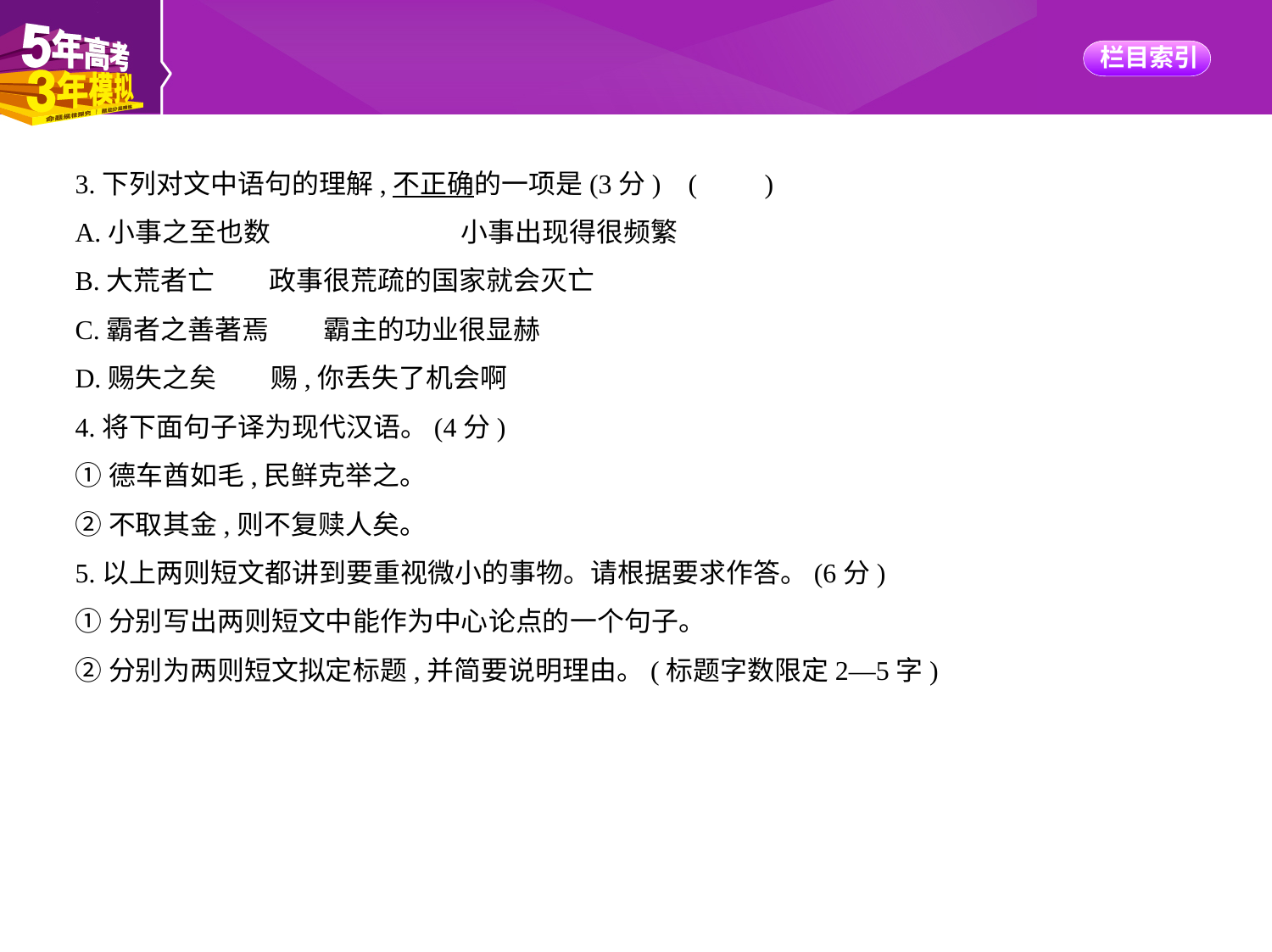

3.下列对文中语句的理解,不正确的一项是(3分) (　　)
A.小事之至也数　　　　　　　小事出现得很频繁
B.大荒者亡　　政事很荒疏的国家就会灭亡
C.霸者之善著焉　　霸主的功业很显赫
D.赐失之矣　　赐,你丢失了机会啊
4.将下面句子译为现代汉语。(4分)
①德车酋如毛,民鲜克举之。
②不取其金,则不复赎人矣。
5.以上两则短文都讲到要重视微小的事物。请根据要求作答。(6分)
①分别写出两则短文中能作为中心论点的一个句子。
②分别为两则短文拟定标题,并简要说明理由。(标题字数限定2—5字)